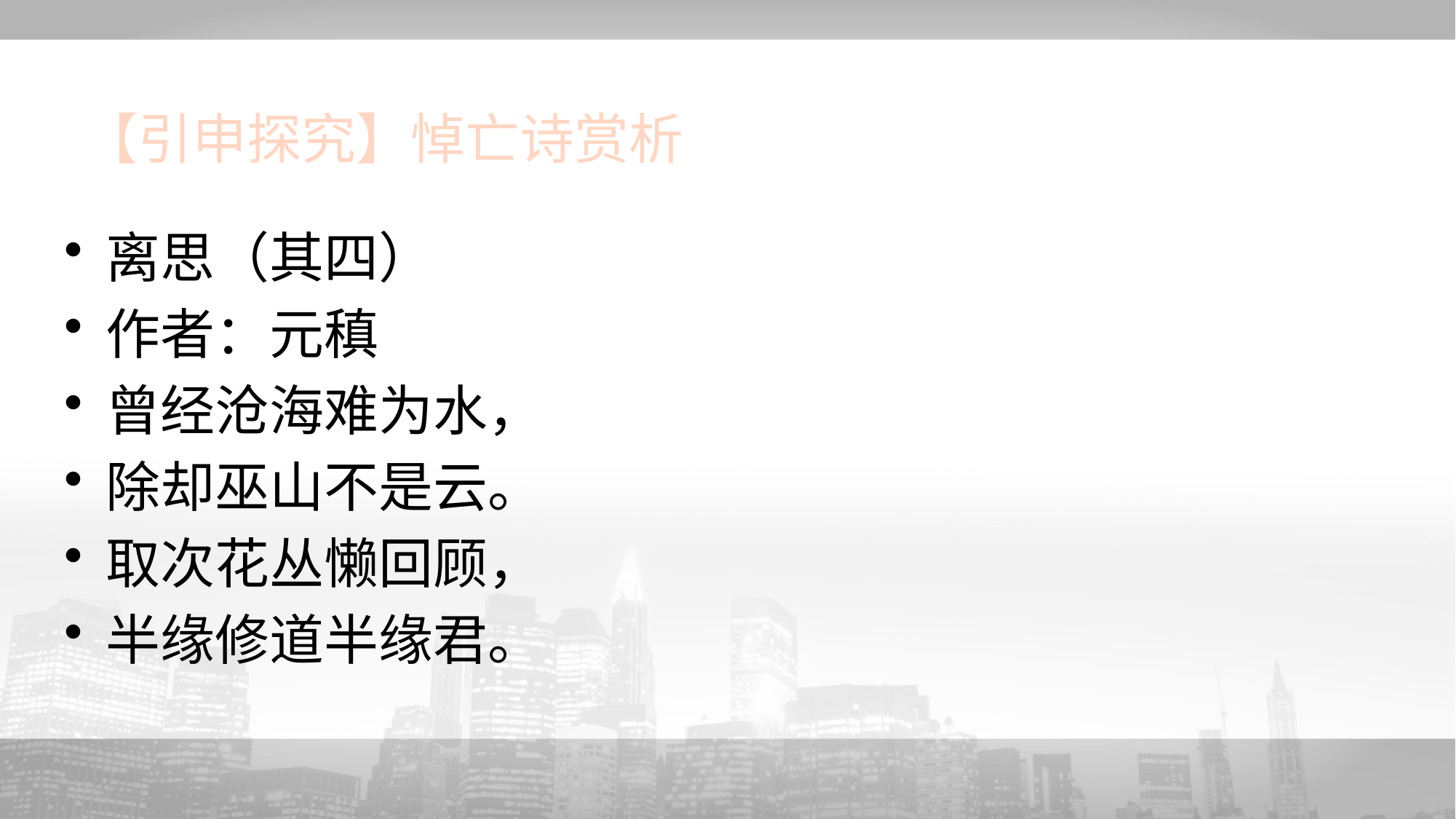

# 【引申探究】悼亡诗赏析
离思（其四）
作者：元稹
曾经沧海难为水，
除却巫山不是云。
取次花丛懒回顾，
半缘修道半缘君。